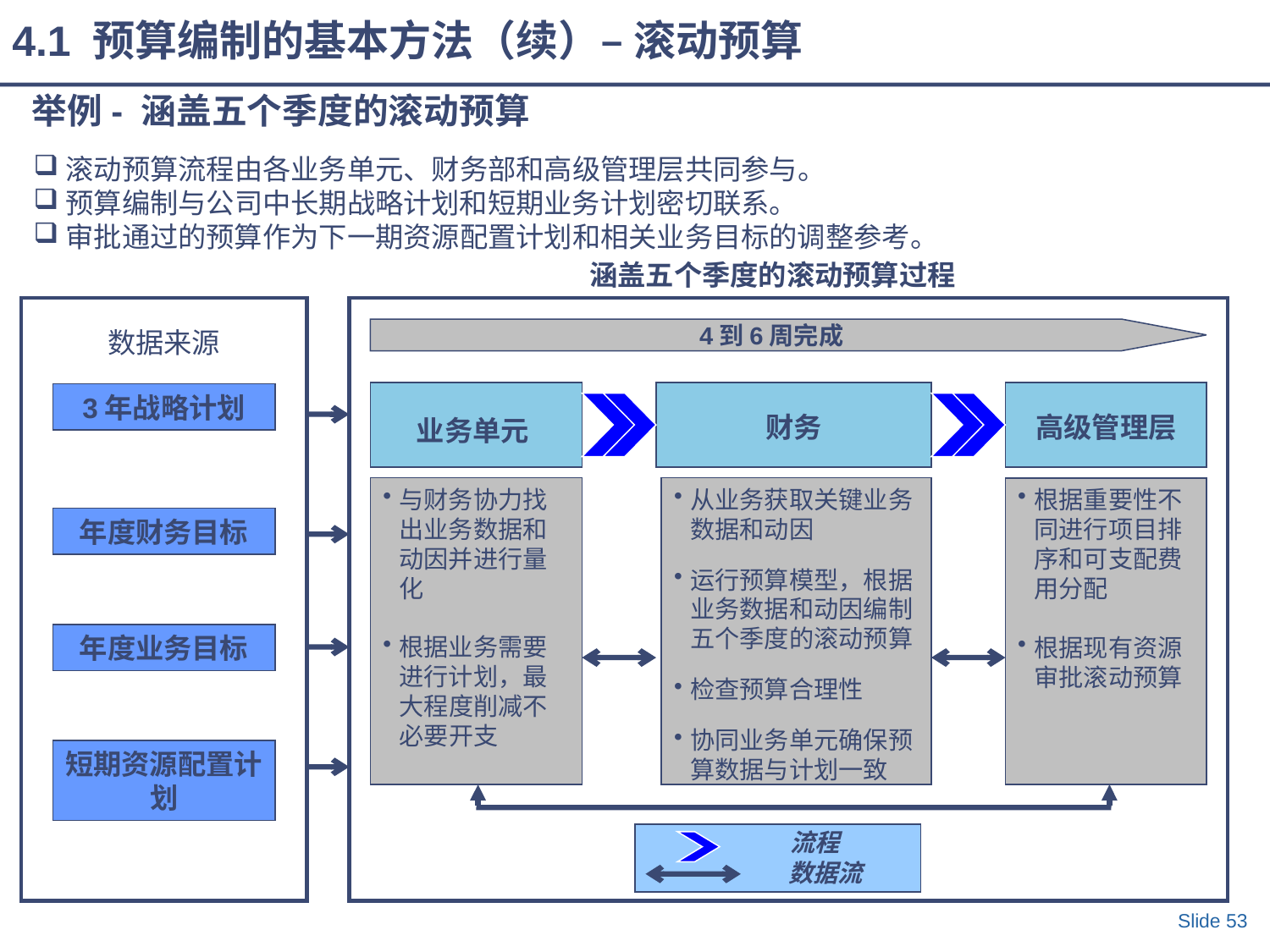

4.1 预算编制的基本方法（续）– 滚动预算
举例- 涵盖五个季度的滚动预算

滚动预算流程由各业务单元、财务部和高级管理层共同参与。
预算编制与公司中长期战略计划和短期业务计划密切联系。
审批通过的预算作为下一期资源配置计划和相关业务目标的调整参考。
涵盖五个季度的滚动预算过程

数据来源
4到6周完成

业务单元

财务

高级管理层
3年战略计划

与财务协力找出业务数据和动因并进行量化

根据业务需要进行计划，最大程度削减不必要开支
从业务获取关键业务数据和动因

运行预算模型，根据业务数据和动因编制五个季度的滚动预算

检查预算合理性

协同业务单元确保预算数据与计划一致
根据重要性不同进行项目排序和可支配费用分配

根据现有资源审批滚动预算

年度财务目标

年度业务目标

短期资源配置计划

流程

数据流

Slide 53